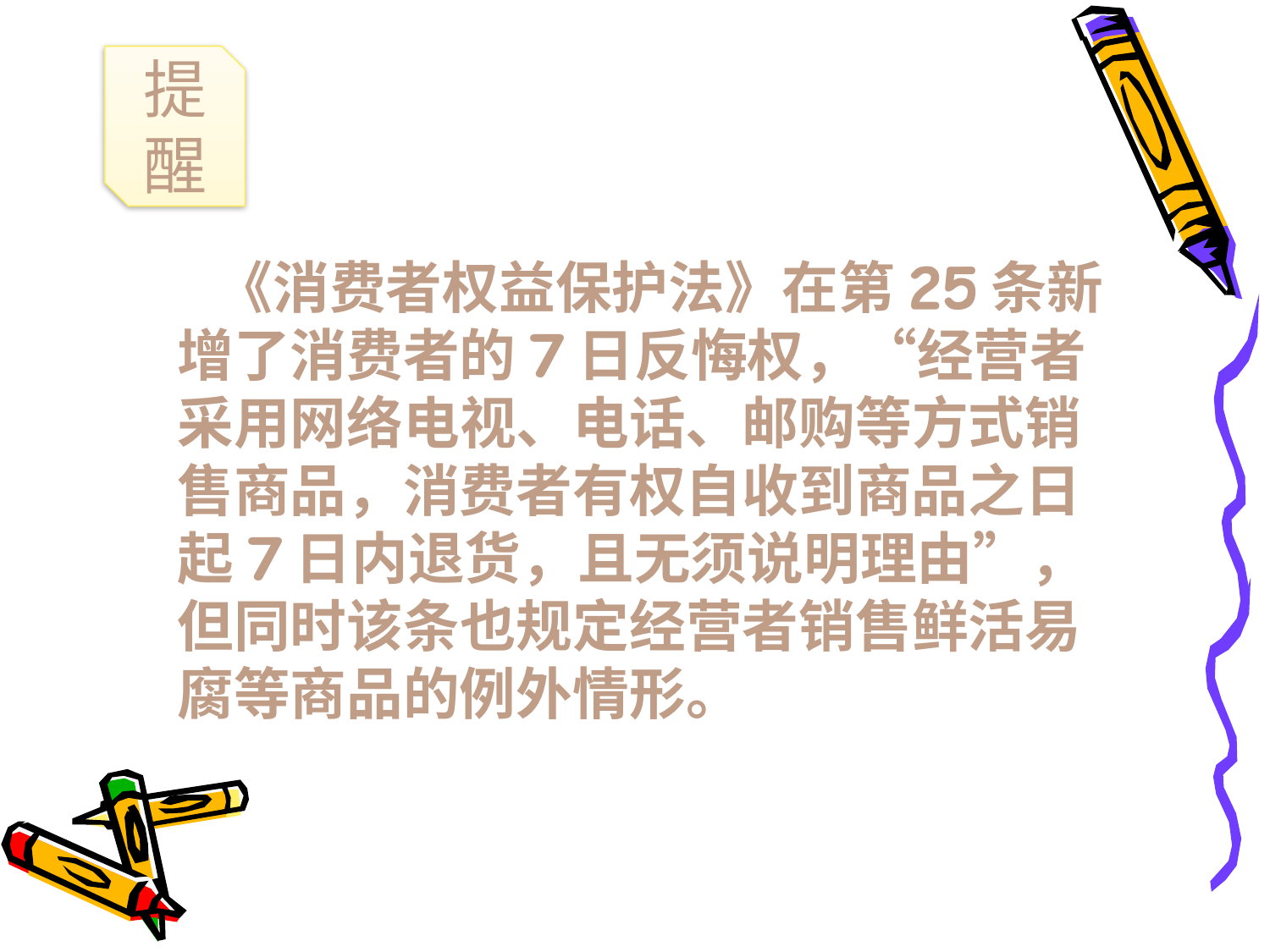

提醒
  《消费者权益保护法》在第25条新增了消费者的7日反悔权，“经营者采用网络电视、电话、邮购等方式销售商品，消费者有权自收到商品之日起7日内退货，且无须说明理由”，但同时该条也规定经营者销售鲜活易腐等商品的例外情形。